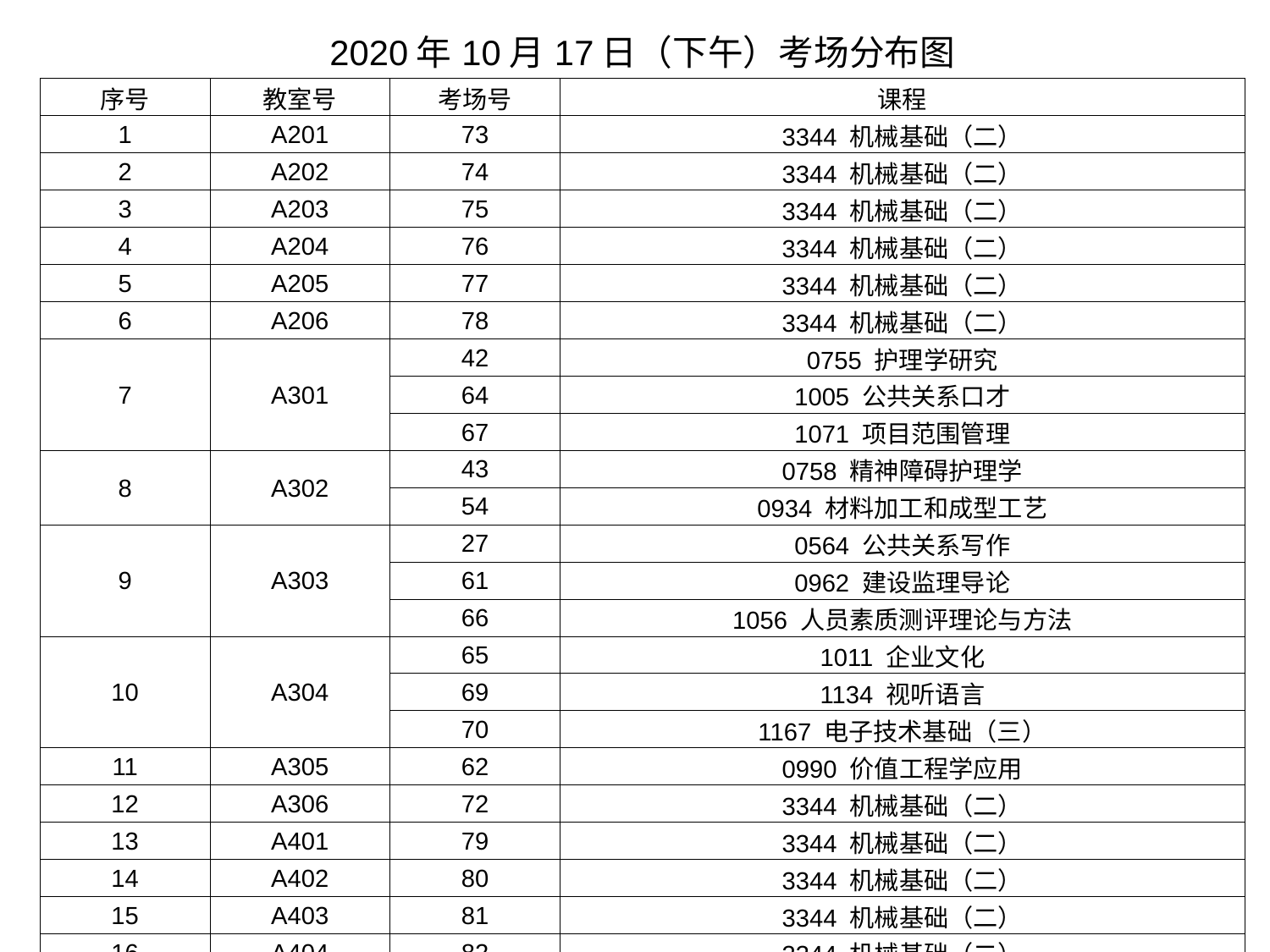

| 2020年10月17日（下午）考场分布图 |  |  |  |
| --- | --- | --- | --- |
| 序号 | 教室号 | 考场号 | 课程 |
| 1 | A201 | 73 | 3344 机械基础（二） |
| 2 | A202 | 74 | 3344 机械基础（二） |
| 3 | A203 | 75 | 3344 机械基础（二） |
| 4 | A204 | 76 | 3344 机械基础（二） |
| 5 | A205 | 77 | 3344 机械基础（二） |
| 6 | A206 | 78 | 3344 机械基础（二） |
| 7 | A301 | 42 | 0755 护理学研究 |
|  |  | 64 | 1005 公共关系口才 |
|  |  | 67 | 1071 项目范围管理 |
| 8 | A302 | 43 | 0758 精神障碍护理学 |
|  |  | 54 | 0934 材料加工和成型工艺 |
| 9 | A303 | 27 | 0564 公共关系写作 |
|  |  | 61 | 0962 建设监理导论 |
|  |  | 66 | 1056 人员素质测评理论与方法 |
| 10 | A304 | 65 | 1011 企业文化 |
|  |  | 69 | 1134 视听语言 |
|  |  | 70 | 1167 电子技术基础（三） |
| 11 | A305 | 62 | 0990 价值工程学应用 |
| 12 | A306 | 72 | 3344 机械基础（二） |
| 13 | A401 | 79 | 3344 机械基础（二） |
| 14 | A402 | 80 | 3344 机械基础（二） |
| 15 | A403 | 81 | 3344 机械基础（二） |
| 16 | A404 | 82 | 3344 机械基础（二） |
| 17 | A405 | 83 | 3344 机械基础（二） |
| 18 | A406 | 84 | 3344 机械基础（二） |